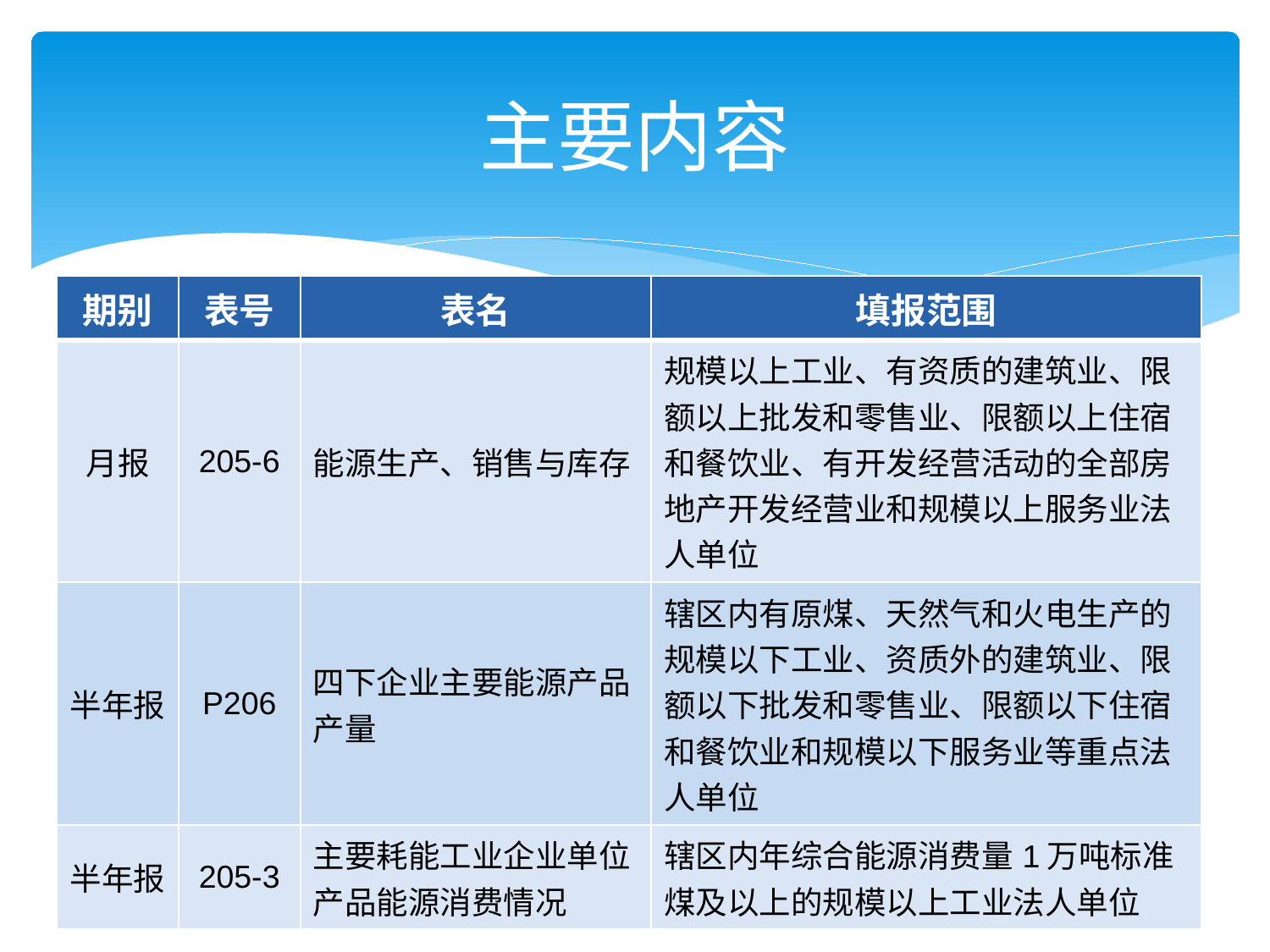

# 主要内容
| 期别 | 表号 | 表名 | 填报范围 |
| --- | --- | --- | --- |
| 月报 | 205-6 | 能源生产、销售与库存 | 规模以上工业、有资质的建筑业、限额以上批发和零售业、限额以上住宿和餐饮业、有开发经营活动的全部房地产开发经营业和规模以上服务业法人单位 |
| 半年报 | P206 | 四下企业主要能源产品产量 | 辖区内有原煤、天然气和火电生产的规模以下工业、资质外的建筑业、限额以下批发和零售业、限额以下住宿和餐饮业和规模以下服务业等重点法人单位 |
| 半年报 | 205-3 | 主要耗能工业企业单位产品能源消费情况 | 辖区内年综合能源消费量1万吨标准煤及以上的规模以上工业法人单位 |
3